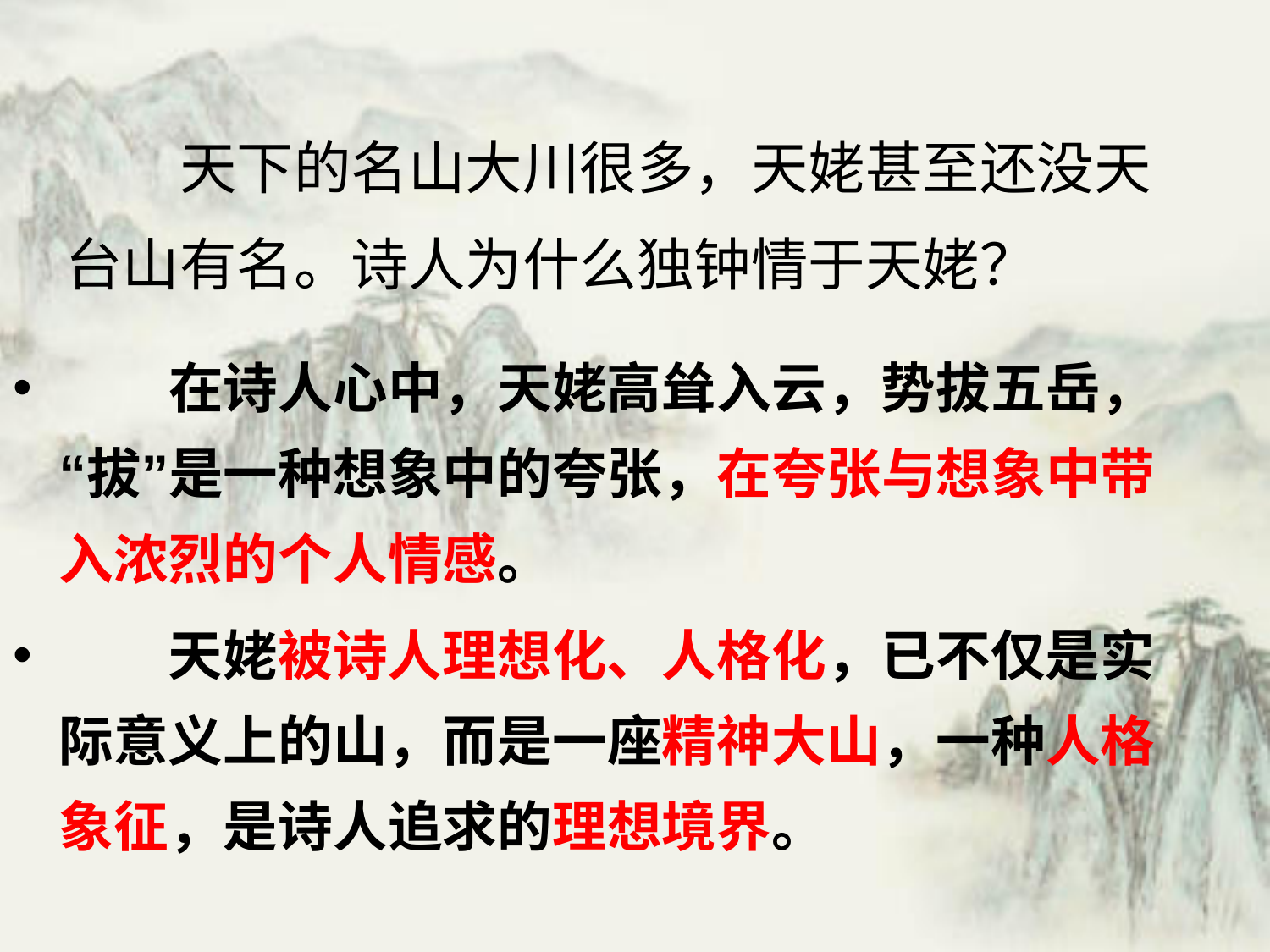

# 天下的名山大川很多，天姥甚至还没天台山有名。诗人为什么独钟情于天姥？
　　在诗人心中，天姥高耸入云，势拔五岳，“拔”是一种想象中的夸张，在夸张与想象中带入浓烈的个人情感。
　　天姥被诗人理想化、人格化，已不仅是实际意义上的山，而是一座精神大山，一种人格象征，是诗人追求的理想境界。